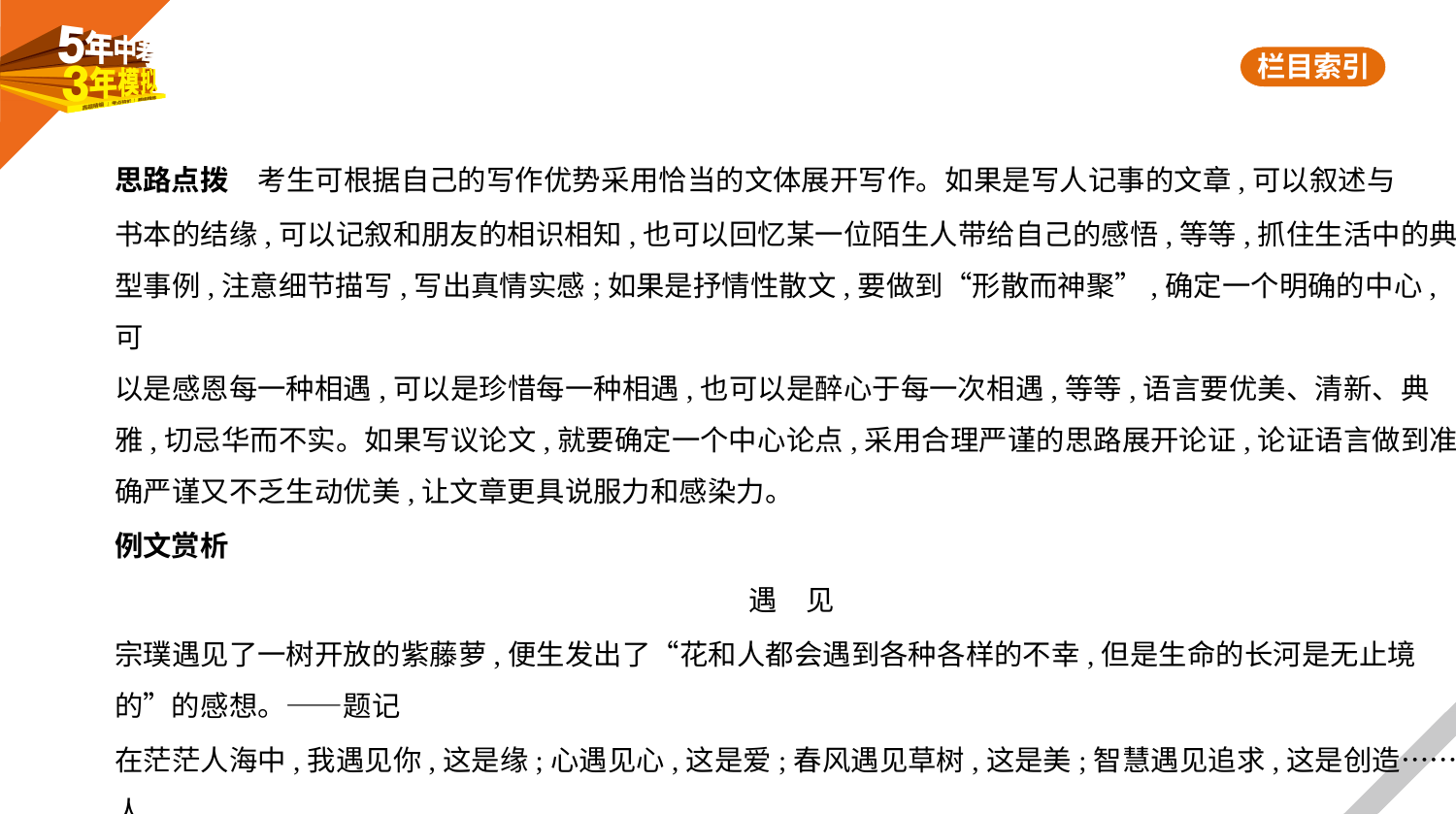

思路点拨　考生可根据自己的写作优势采用恰当的文体展开写作。如果是写人记事的文章,可以叙述与
书本的结缘,可以记叙和朋友的相识相知,也可以回忆某一位陌生人带给自己的感悟,等等,抓住生活中的典
型事例,注意细节描写,写出真情实感;如果是抒情性散文,要做到“形散而神聚”,确定一个明确的中心,可
以是感恩每一种相遇,可以是珍惜每一种相遇,也可以是醉心于每一次相遇,等等,语言要优美、清新、典
雅,切忌华而不实。如果写议论文,就要确定一个中心论点,采用合理严谨的思路展开论证,论证语言做到准
确严谨又不乏生动优美,让文章更具说服力和感染力。
例文赏析
遇　见
宗璞遇见了一树开放的紫藤萝,便生发出了“花和人都会遇到各种各样的不幸,但是生命的长河是无止境
的”的感想。——题记
在茫茫人海中,我遇见你,这是缘;心遇见心,这是爱;春风遇见草树,这是美;智慧遇见追求,这是创造……人